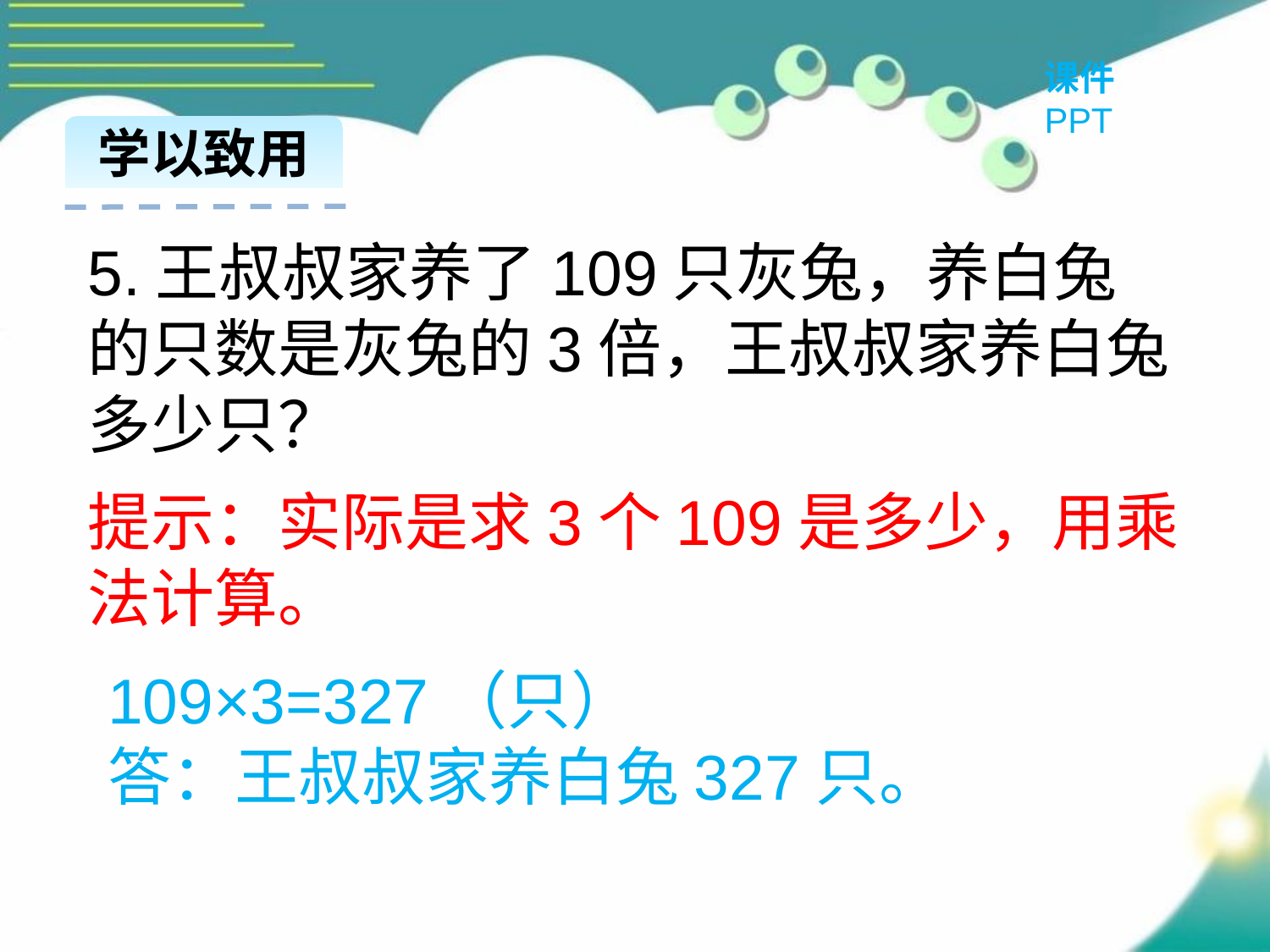

课件PPT
学以致用

5.王叔叔家养了109只灰兔，养白兔的只数是灰兔的3倍，王叔叔家养白兔多少只？

提示：实际是求3个109是多少，用乘法计算。
109×3=327（只）
答：王叔叔家养白兔327只。